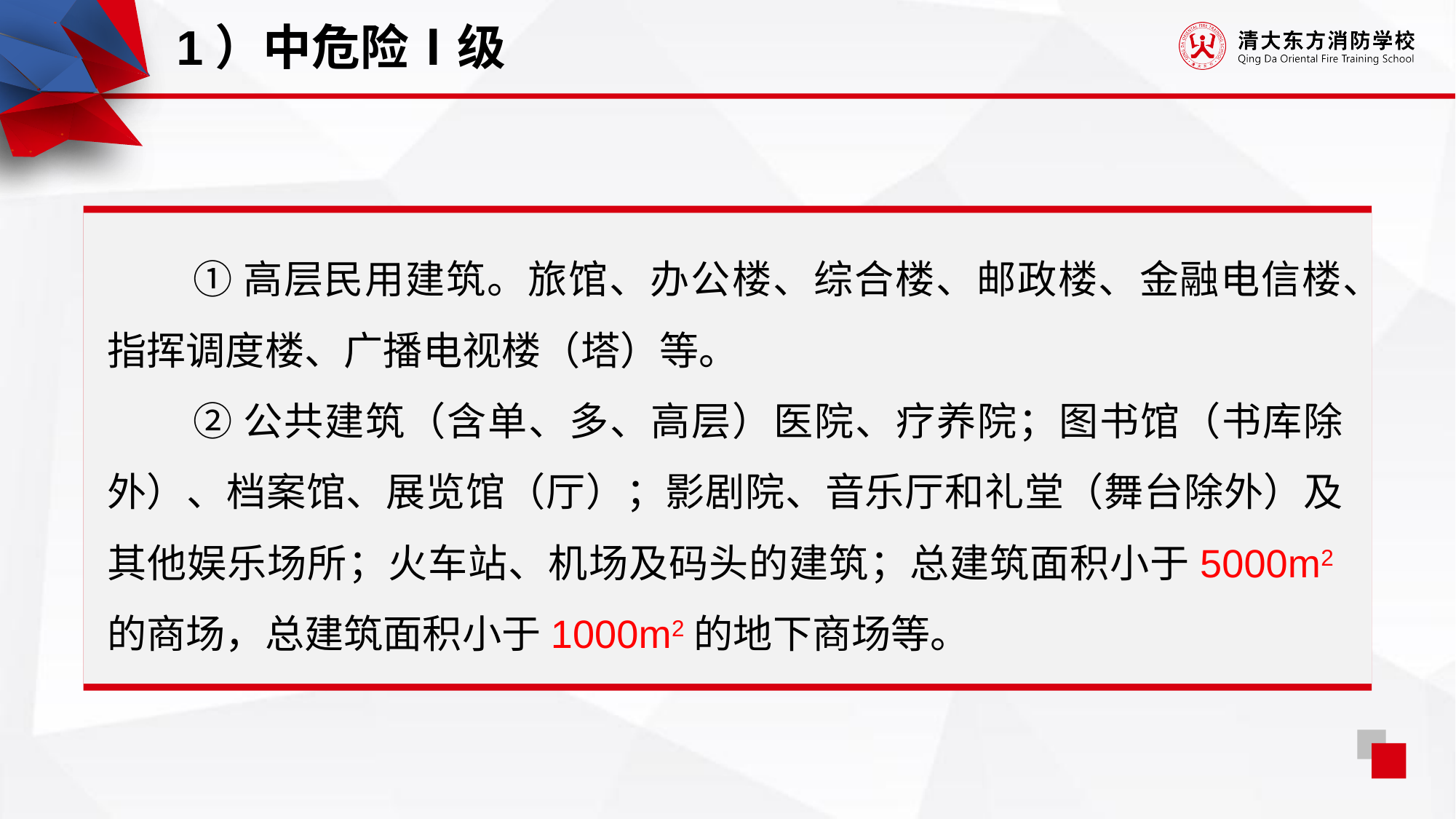

1）中危险Ⅰ级

①高层民用建筑。旅馆、办公楼、综合楼、邮政楼、金融电信楼、指挥调度楼、广播电视楼（塔）等。
②公共建筑（含单、多、高层）医院、疗养院；图书馆（书库除外）、档案馆、展览馆（厅）；影剧院、音乐厅和礼堂（舞台除外）及其他娱乐场所；火车站、机场及码头的建筑；总建筑面积小于5000m2的商场，总建筑面积小于1000m2的地下商场等。